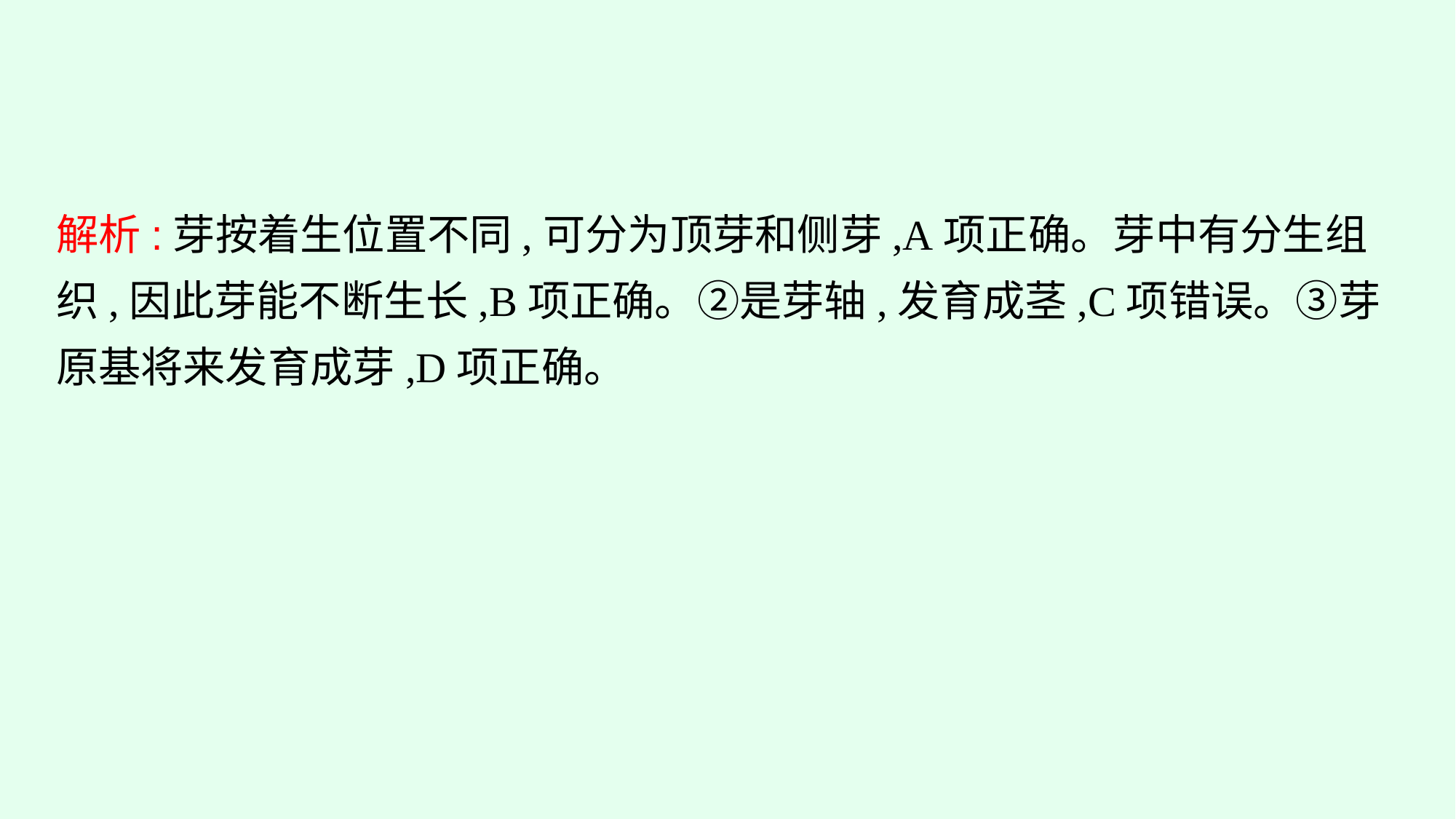

解析:芽按着生位置不同,可分为顶芽和侧芽,A项正确。芽中有分生组织,因此芽能不断生长,B项正确。②是芽轴,发育成茎,C项错误。③芽原基将来发育成芽,D项正确。